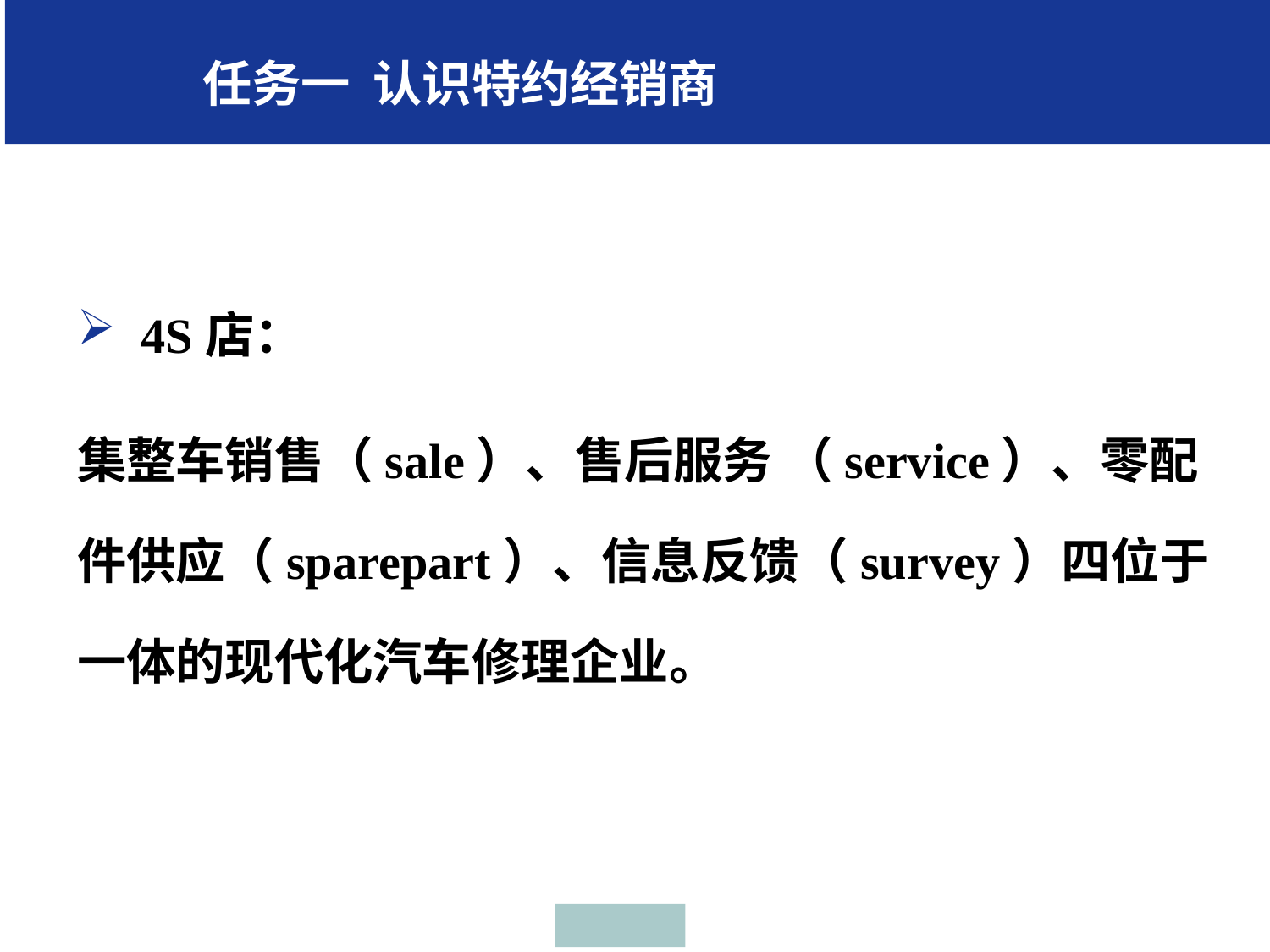

学             任务一  认识特约经销商任务
  4S店：
集整车销售（sale）、售后服务 （service）、零配件供应（sparepart）、信息反馈（survey）四位于一体的现代化汽车修理企业。

3